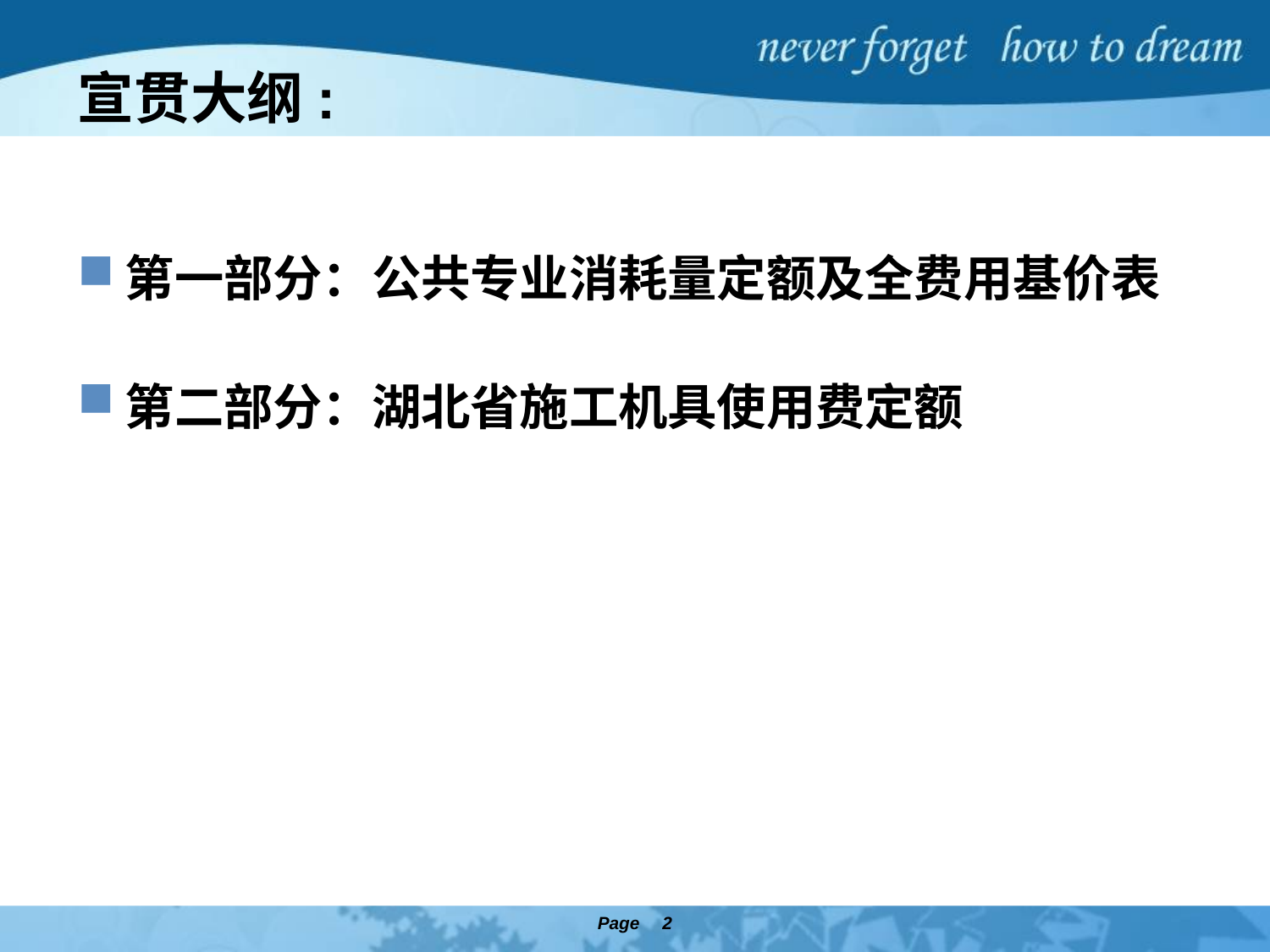

# 宣贯大纲:
第一部分：公共专业消耗量定额及全费用基价表
第二部分：湖北省施工机具使用费定额